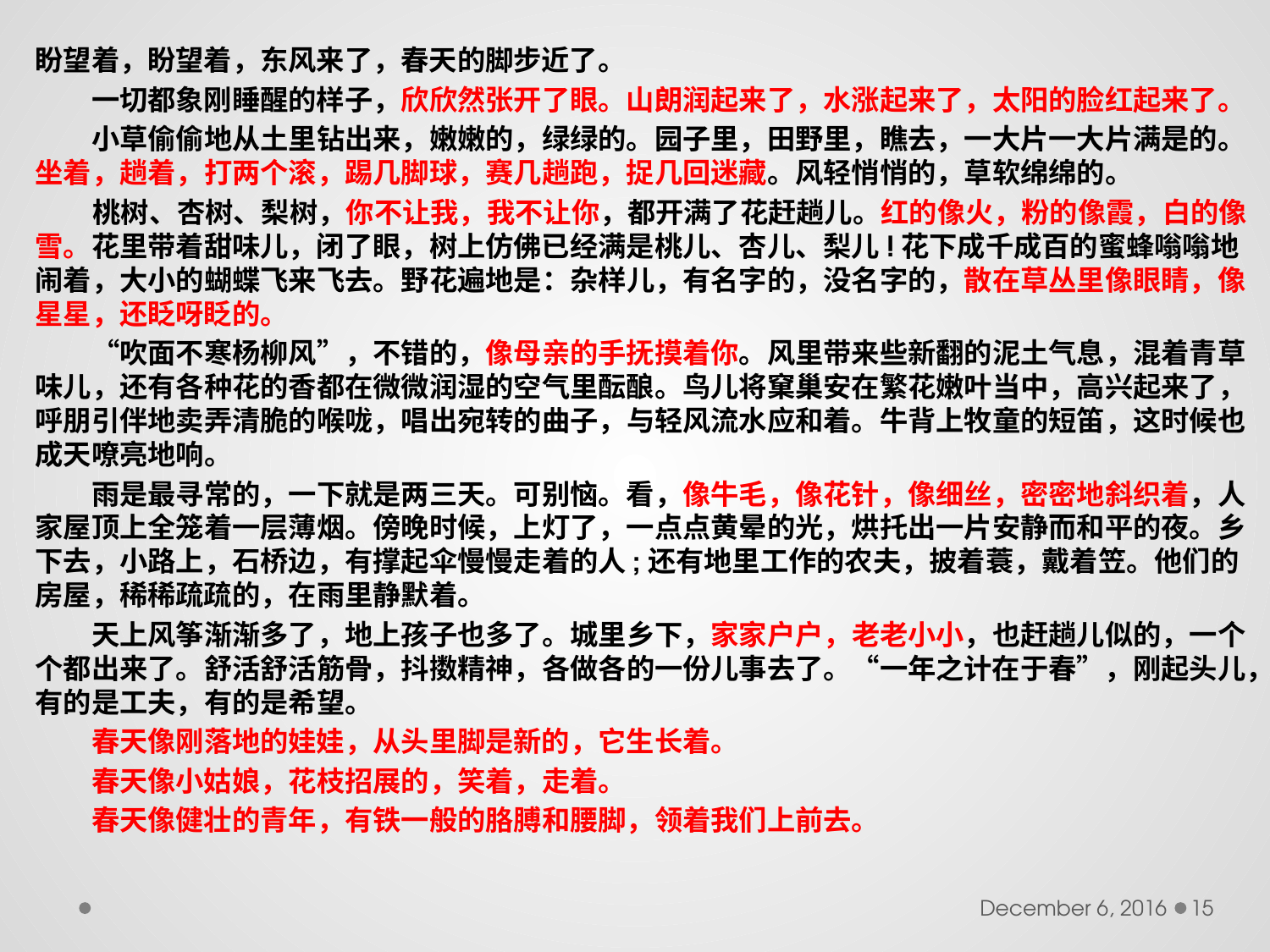

盼望着，盼望着，东风来了，春天的脚步近了。
　　一切都象刚睡醒的样子，欣欣然张开了眼。山朗润起来了，水涨起来了，太阳的脸红起来了。
　　小草偷偷地从土里钻出来，嫩嫩的，绿绿的。园子里，田野里，瞧去，一大片一大片满是的。坐着，趟着，打两个滚，踢几脚球，赛几趟跑，捉几回迷藏。风轻悄悄的，草软绵绵的。
        桃树、杏树、梨树，你不让我，我不让你，都开满了花赶趟儿。红的像火，粉的像霞，白的像雪。花里带着甜味儿，闭了眼，树上仿佛已经满是桃儿、杏儿、梨儿!花下成千成百的蜜蜂嗡嗡地闹着，大小的蝴蝶飞来飞去。野花遍地是：杂样儿，有名字的，没名字的，散在草丛里像眼睛，像星星，还眨呀眨的。
　　“吹面不寒杨柳风”，不错的，像母亲的手抚摸着你。风里带来些新翻的泥土气息，混着青草味儿，还有各种花的香都在微微润湿的空气里酝酿。鸟儿将窠巢安在繁花嫩叶当中，高兴起来了，呼朋引伴地卖弄清脆的喉咙，唱出宛转的曲子，与轻风流水应和着。牛背上牧童的短笛，这时候也成天嘹亮地响。
　　雨是最寻常的，一下就是两三天。可别恼。看，像牛毛，像花针，像细丝，密密地斜织着，人家屋顶上全笼着一层薄烟。傍晚时候，上灯了，一点点黄晕的光，烘托出一片安静而和平的夜。乡下去，小路上，石桥边，有撑起伞慢慢走着的人;还有地里工作的农夫，披着蓑，戴着笠。他们的房屋，稀稀疏疏的，在雨里静默着。
　　天上风筝渐渐多了，地上孩子也多了。城里乡下，家家户户，老老小小，也赶趟儿似的，一个个都出来了。舒活舒活筋骨，抖擞精神，各做各的一份儿事去了。“一年之计在于春”，刚起头儿，有的是工夫，有的是希望。
　　春天像刚落地的娃娃，从头里脚是新的，它生长着。
　　春天像小姑娘，花枝招展的，笑着，走着。
　　春天像健壮的青年，有铁一般的胳膊和腰脚，领着我们上前去。

December 6, 2016
15